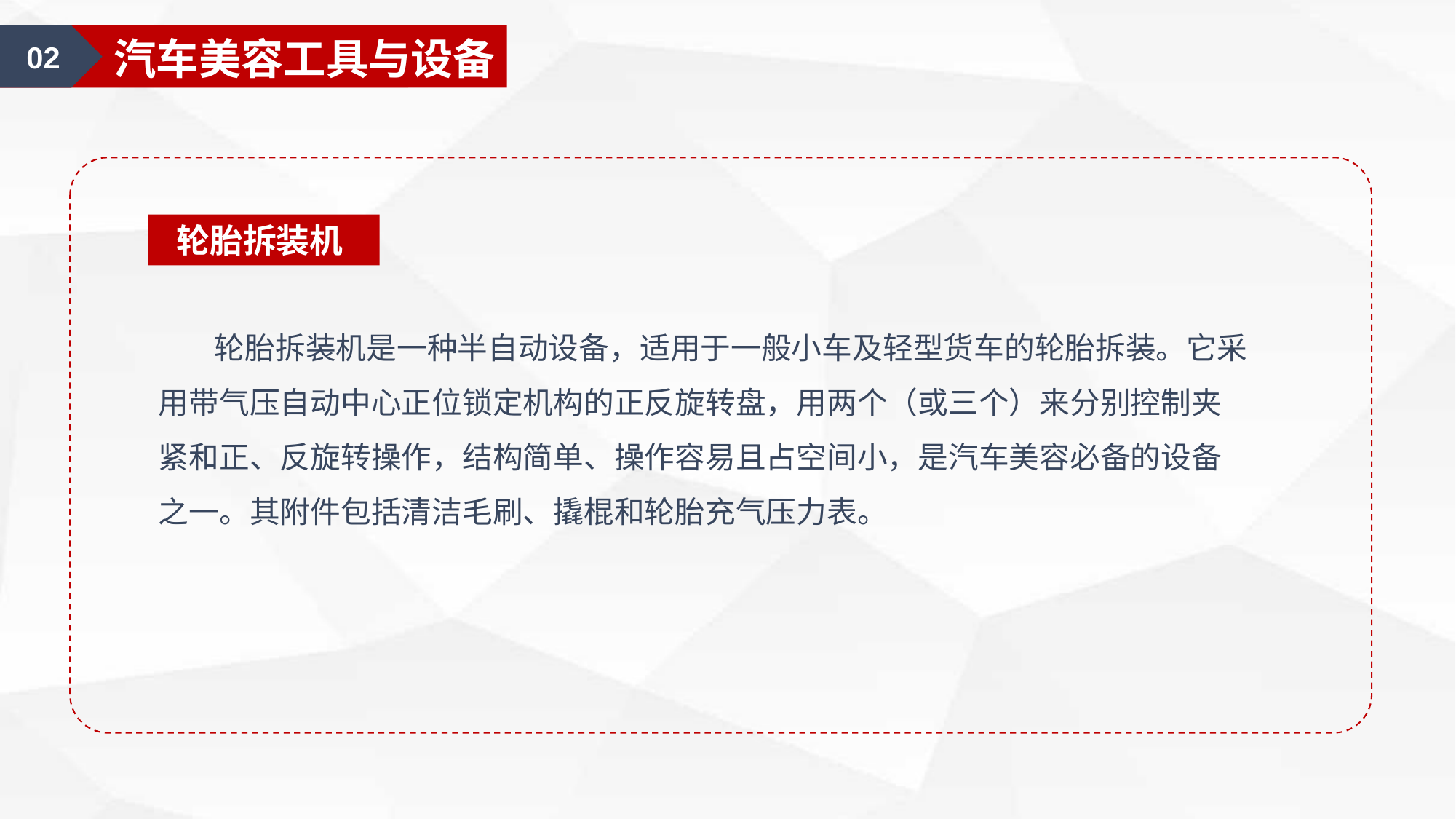

01
汽车美容认知

02
汽车美容工具与设备

轮胎拆装机
        轮胎拆装机是一种半自动设备，适用于一般小车及轻型货车的轮胎拆装。它采用带气压自动中心正位锁定机构的正反旋转盘，用两个（或三个）来分别控制夹紧和正、反旋转操作，结构简单、操作容易且占空间小，是汽车美容必备的设备之一。其附件包括清洁毛刷、撬棍和轮胎充气压力表。